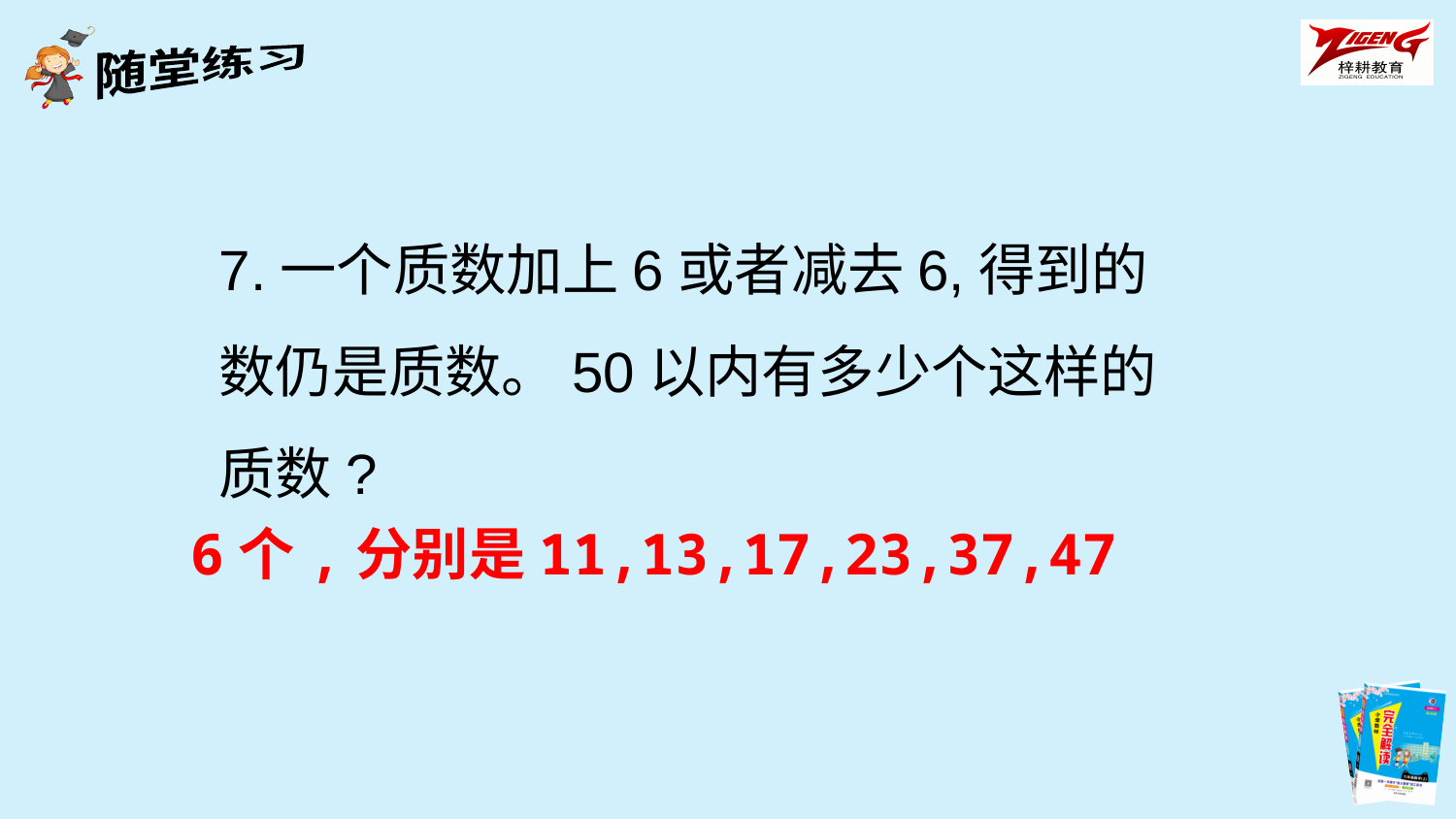

7.一个质数加上6或者减去6,得到的数仍是质数。50以内有多少个这样的质数?
6个,分别是11,13,17,23,37,47